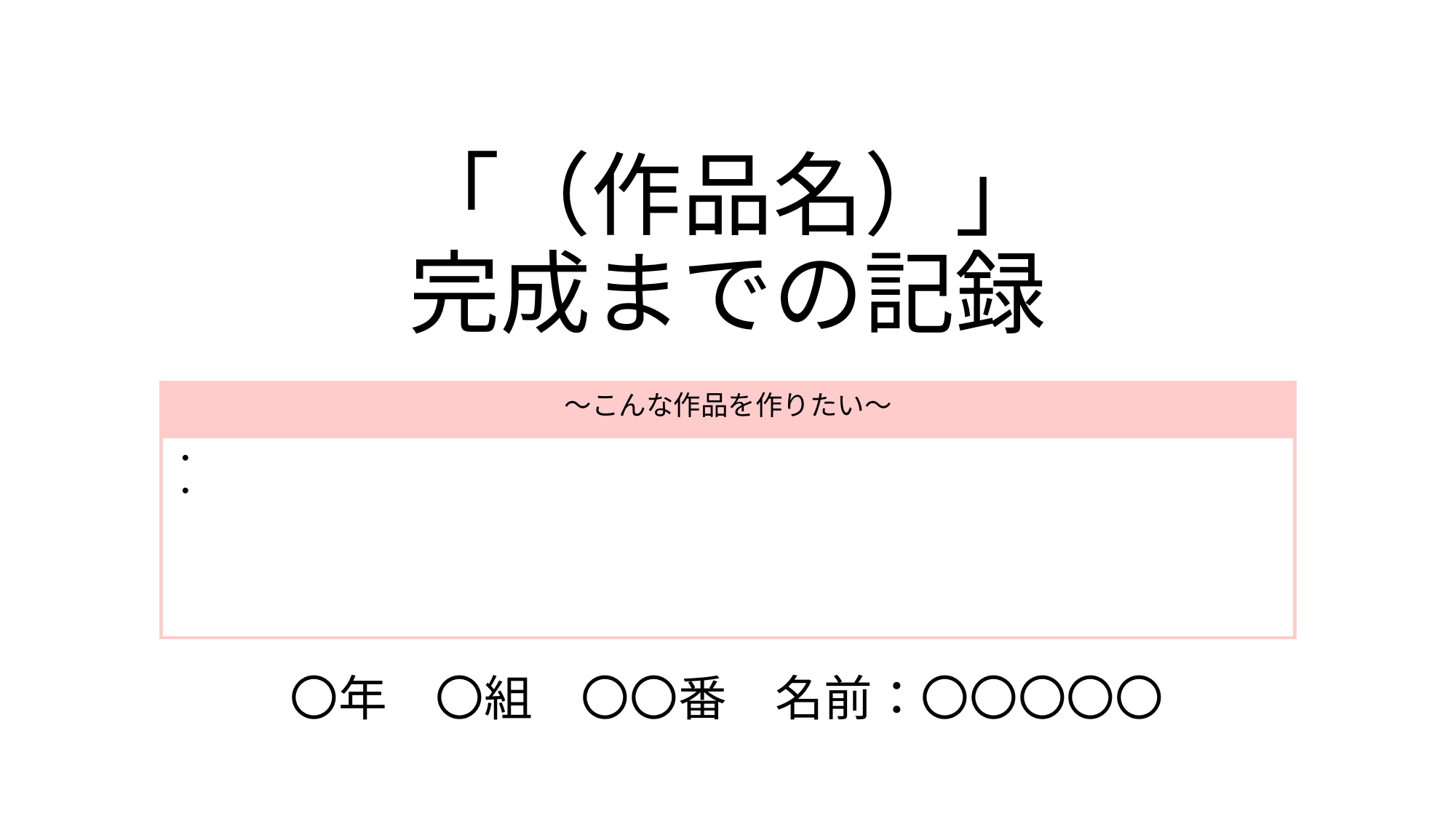

# 「（作品名）」 完成までの記録
～こんな作品を作りたい～
・
・
〇年　〇組　〇〇番　名前：〇〇〇〇〇